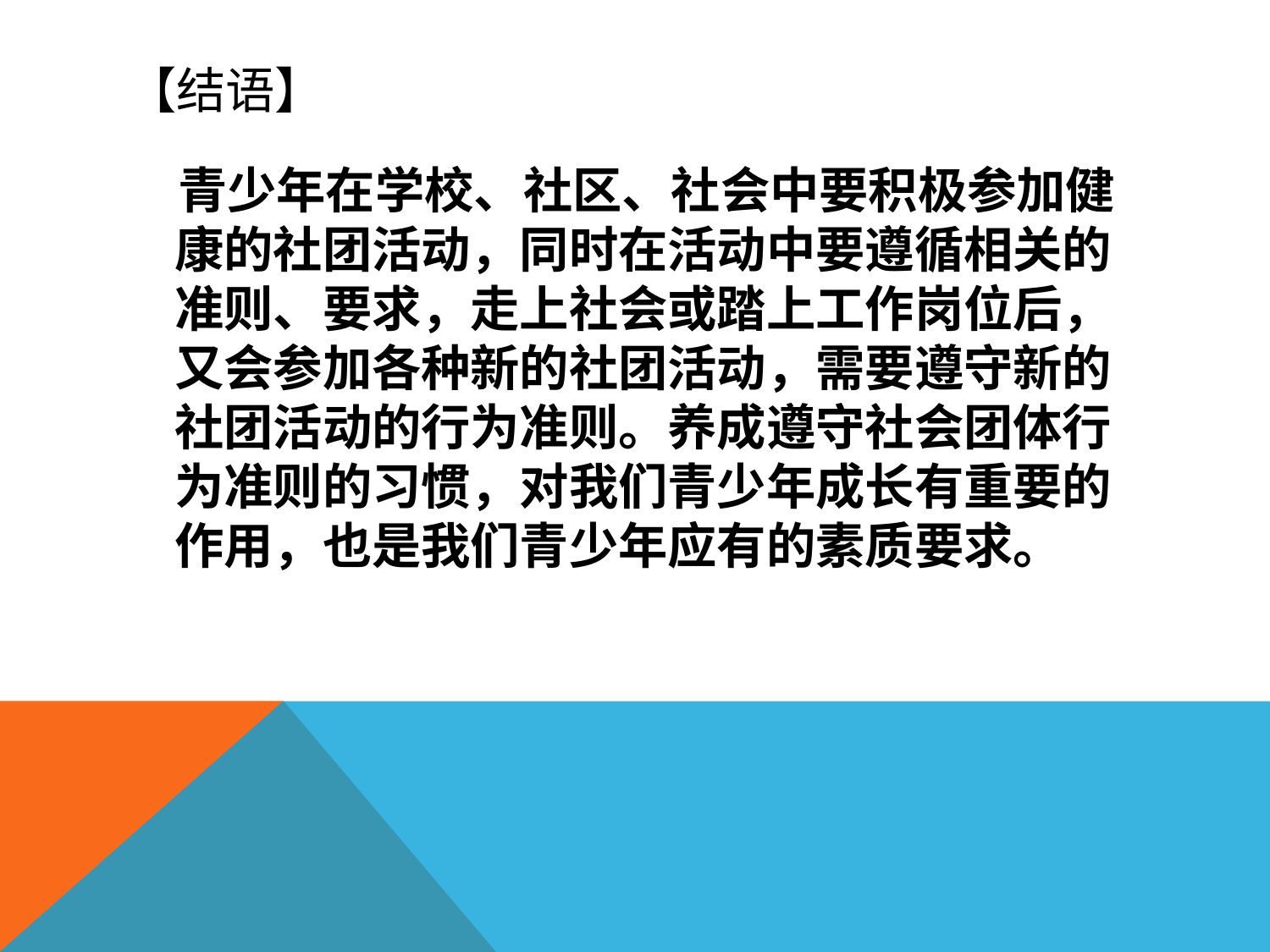

# 【结语】
       青少年在学校、社区、社会中要积极参加健康的社团活动，同时在活动中要遵循相关的准则、要求，走上社会或踏上工作岗位后，又会参加各种新的社团活动，需要遵守新的社团活动的行为准则。养成遵守社会团体行为准则的习惯，对我们青少年成长有重要的作用，也是我们青少年应有的素质要求。